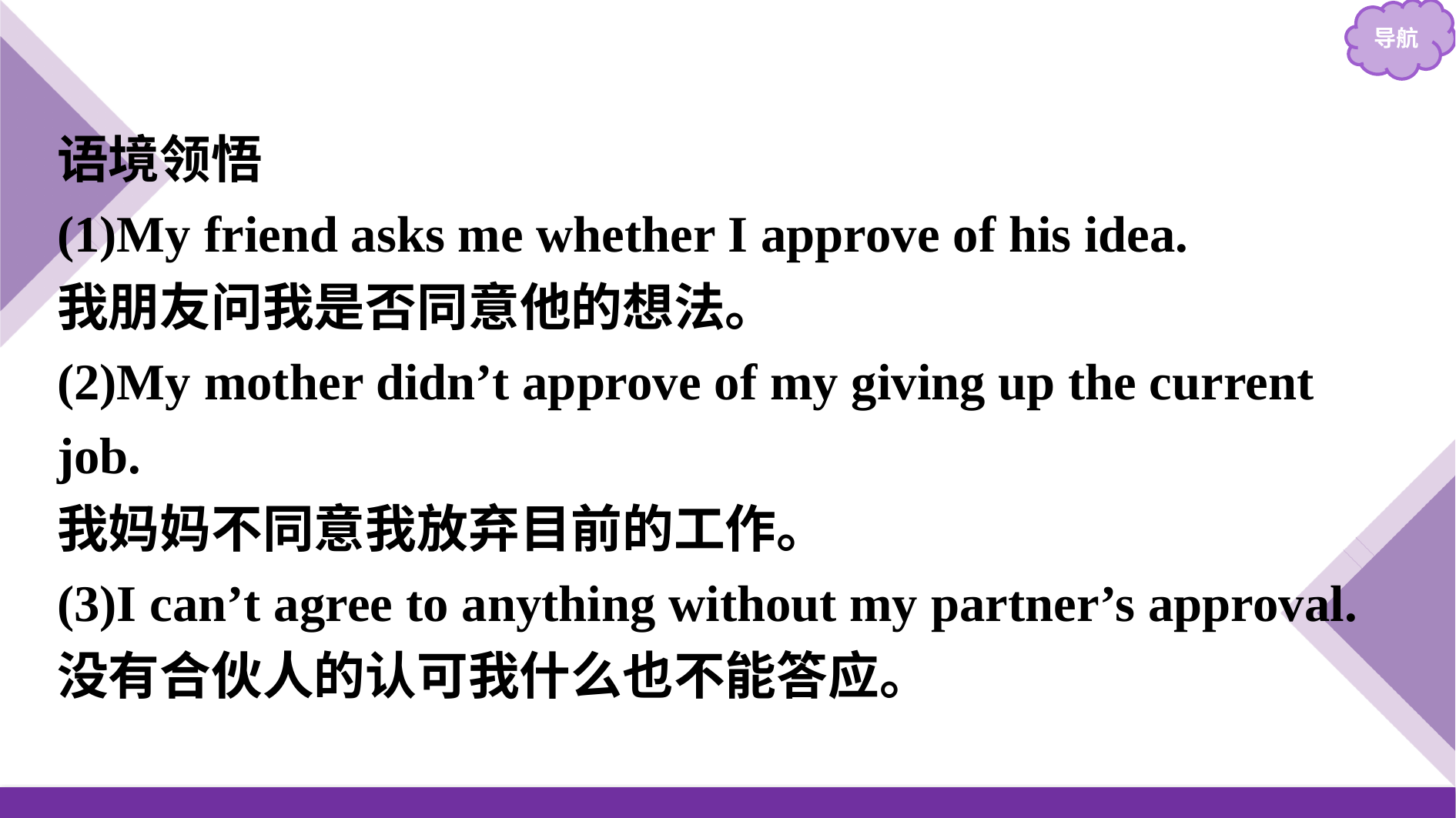

语境领悟
(1)My friend asks me whether I approve of his idea.
我朋友问我是否同意他的想法。
(2)My mother didn’t approve of my giving up the current job.
我妈妈不同意我放弃目前的工作。
(3)I can’t agree to anything without my partner’s approval.
没有合伙人的认可我什么也不能答应。